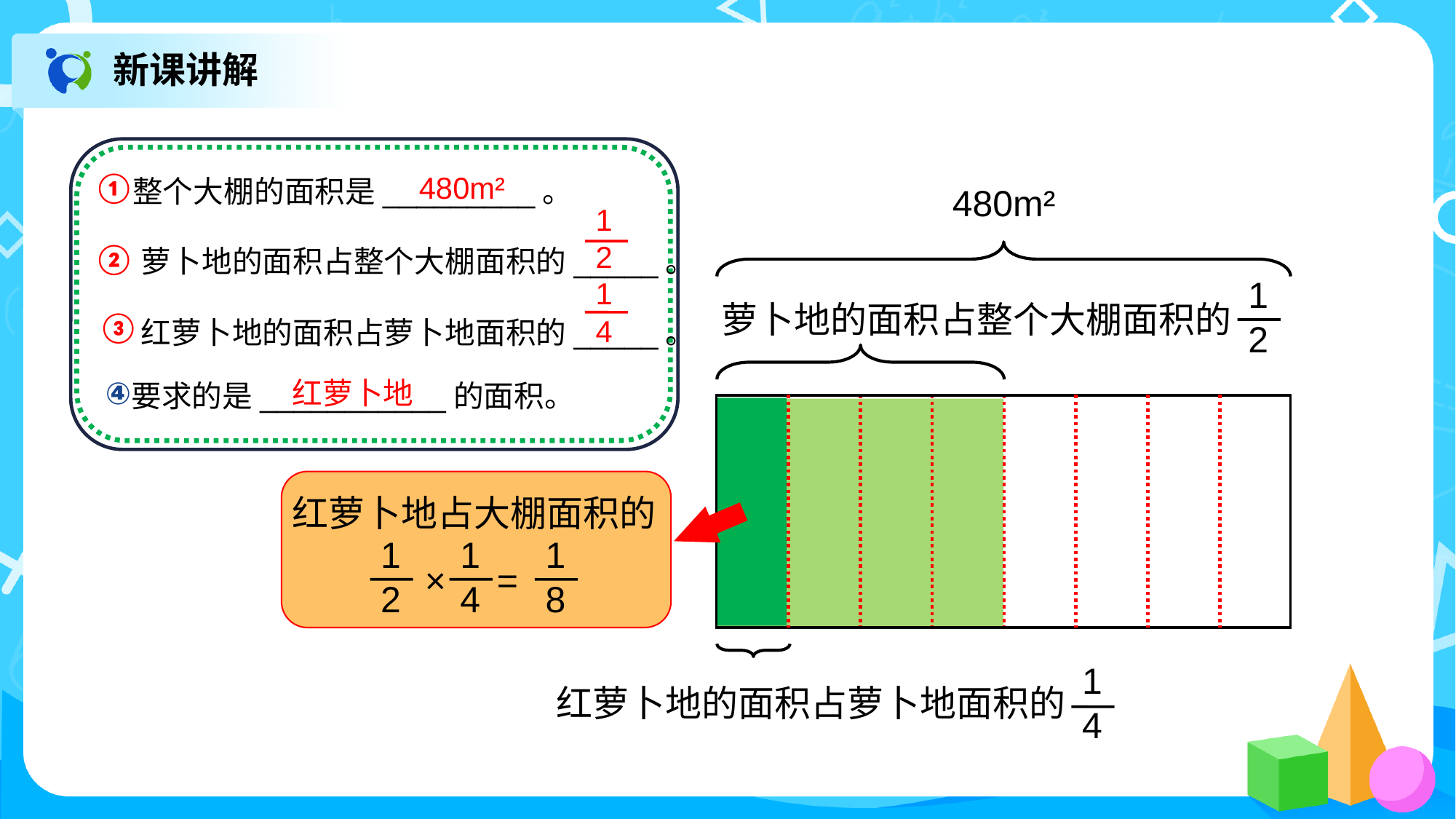

新课讲解

①
整个大棚的面积是_________。
480m²
480m²
1
2

②
萝卜地的面积占整个大棚面积的_____。
1
2

萝卜地的面积占整个大棚面积的
1
4

③
红萝卜地的面积占萝卜地面积的_____。
④
要求的是___________的面积。
红萝卜地

红萝卜地占大棚面积的
1
2

1
4

1
8

×     =

1
4

红萝卜地的面积占萝卜地面积的